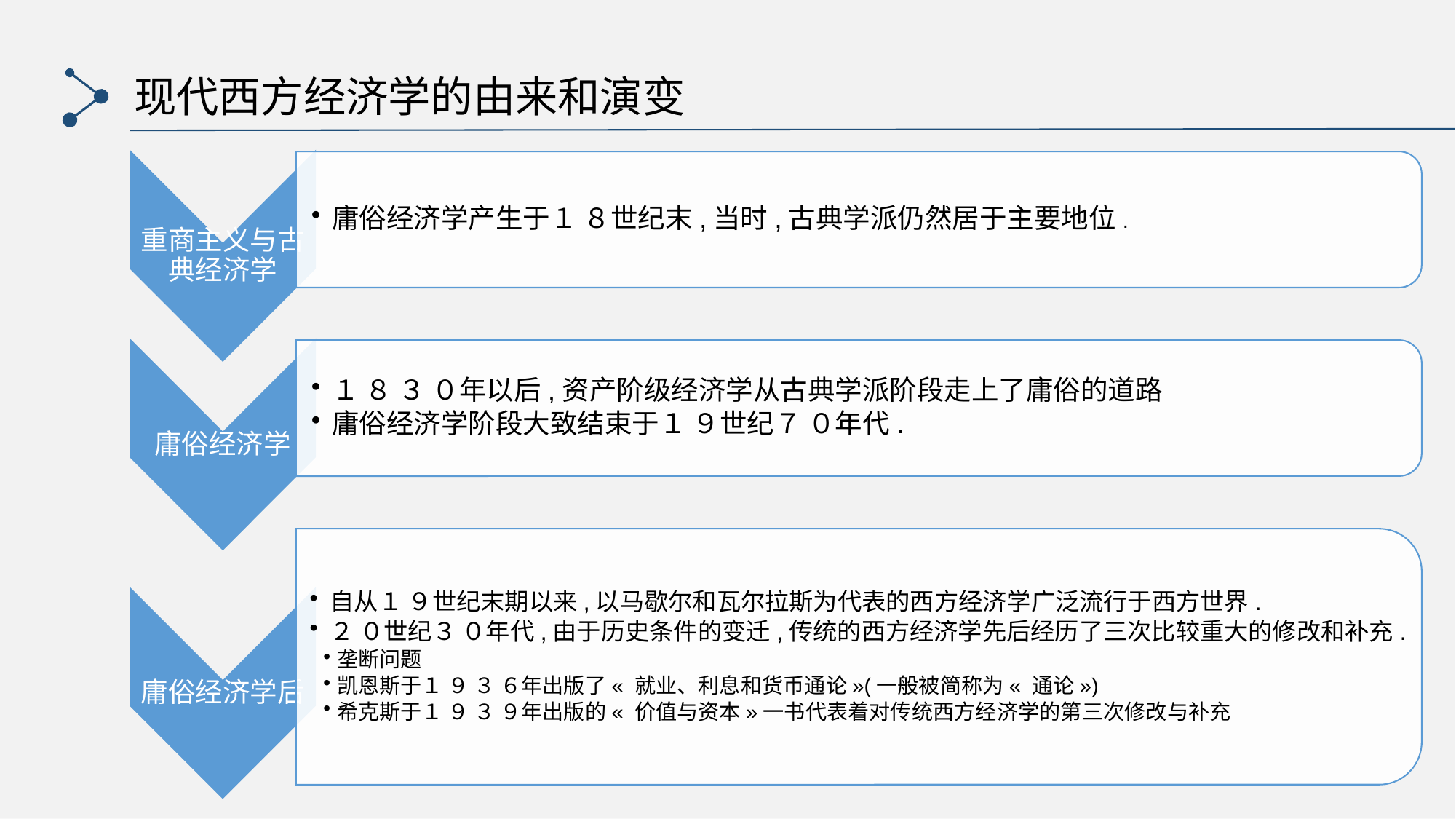

现代西方经济学的由来和演变
重商主义与古典经济学
庸俗经济学产生于１ ８世纪末,当时,古典学派仍然居于主要地位.
庸俗经济学
１ ８ ３ ０年以后,资产阶级经济学从古典学派阶段走上了庸俗的道路
庸俗经济学阶段大致结束于１ ９世纪７ ０年代.
庸俗经济学后
自从１ ９世纪末期以来,以马歇尔和瓦尔拉斯为代表的西方经济学广泛流行于西方世界.
２ ０世纪３ ０年代,由于历史条件的变迁,传统的西方经济学先后经历了三次比较重大的修改和补充.
垄断问题
凯恩斯于１ ９ ３ ６年出版了« 就业、利息和货币通论»(一般被简称为« 通论»)
希克斯于１ ９ ３ ９年出版的« 价值与资本»一书代表着对传统西方经济学的第三次修改与补充